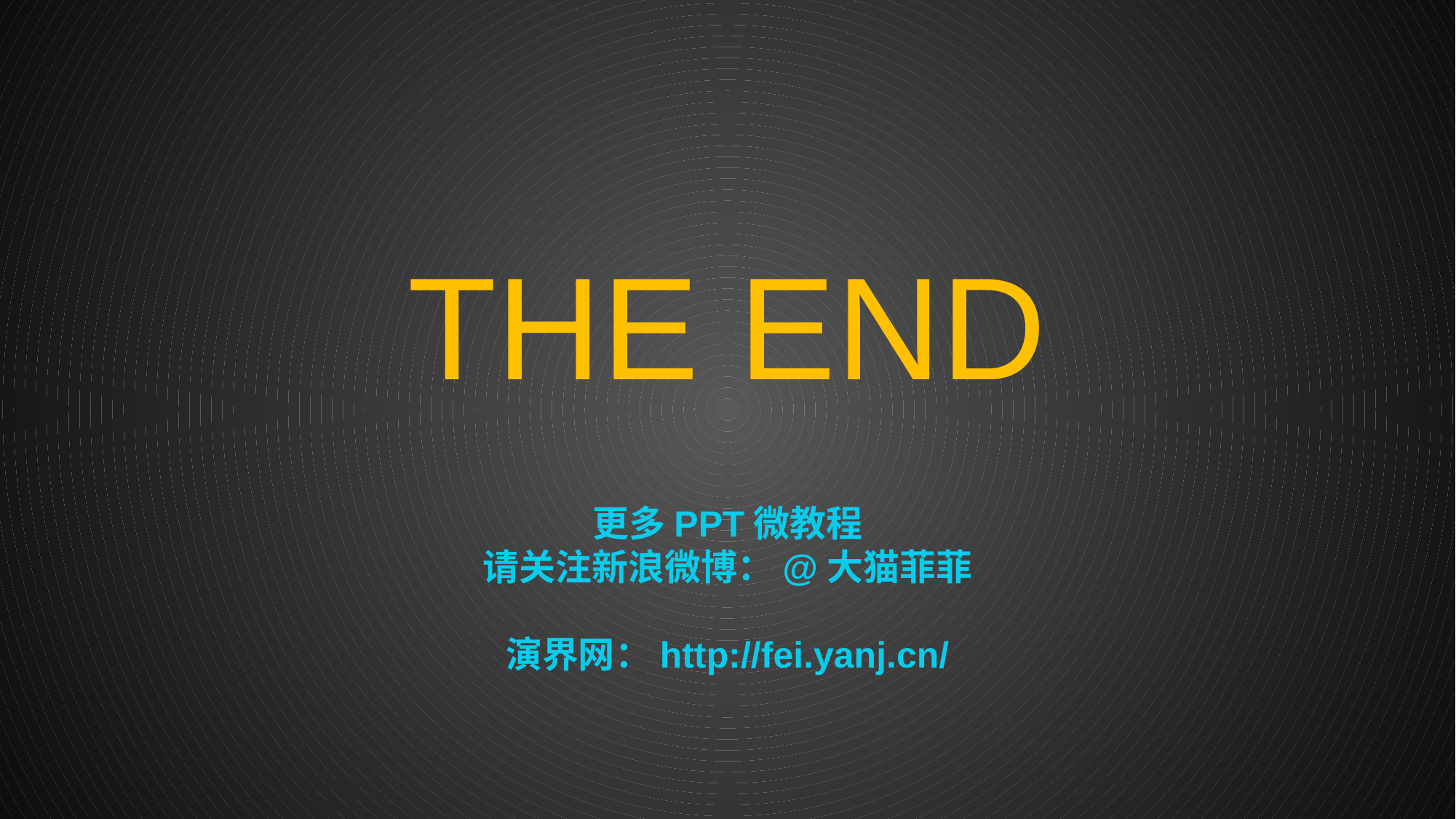

THE END
更多PPT微教程
请关注新浪微博：@大猫菲菲

演界网：http://fei.yanj.cn/
www.51pptmoban.com 发布